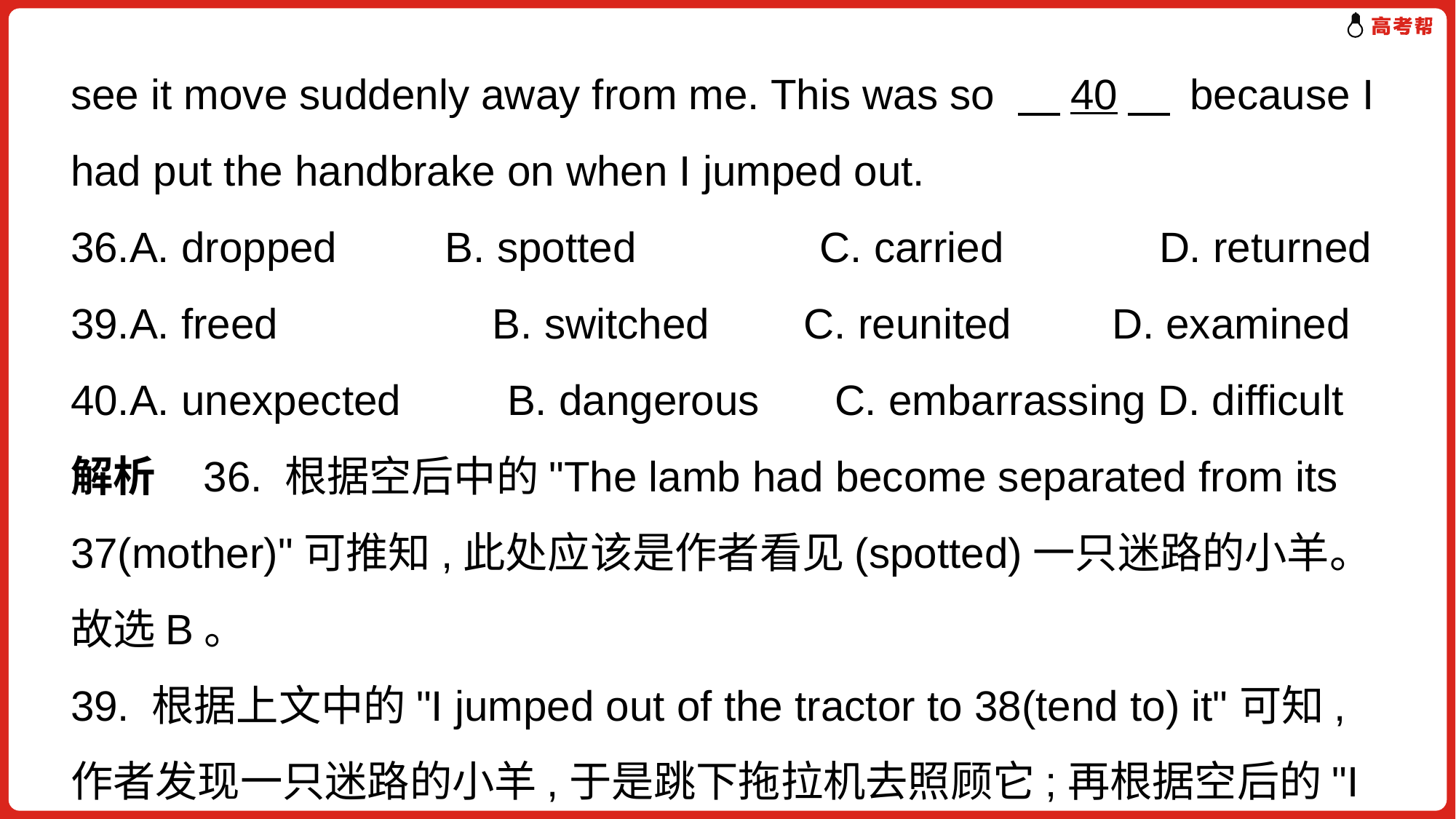

see it move suddenly away from me. This was so 　40　 because I had put the handbrake on when I jumped out.
36.A. dropped 	    B. spotted 	        C. carried 	         D. returned
39.A. freed 	        B. switched        C. reunited 	     D. examined
40.A. unexpected 	B. dangerous 	C. embarrassing D. difficult
解析    36. 根据空后中的"The lamb had become separated from its 37(mother)"可推知,此处应该是作者看见(spotted)一只迷路的小羊。故选B。
39. 根据上文中的"I jumped out of the tractor to 38(tend to) it"可知,作者发现一只迷路的小羊,于是跳下拖拉机去照顾它;再根据空后的"I